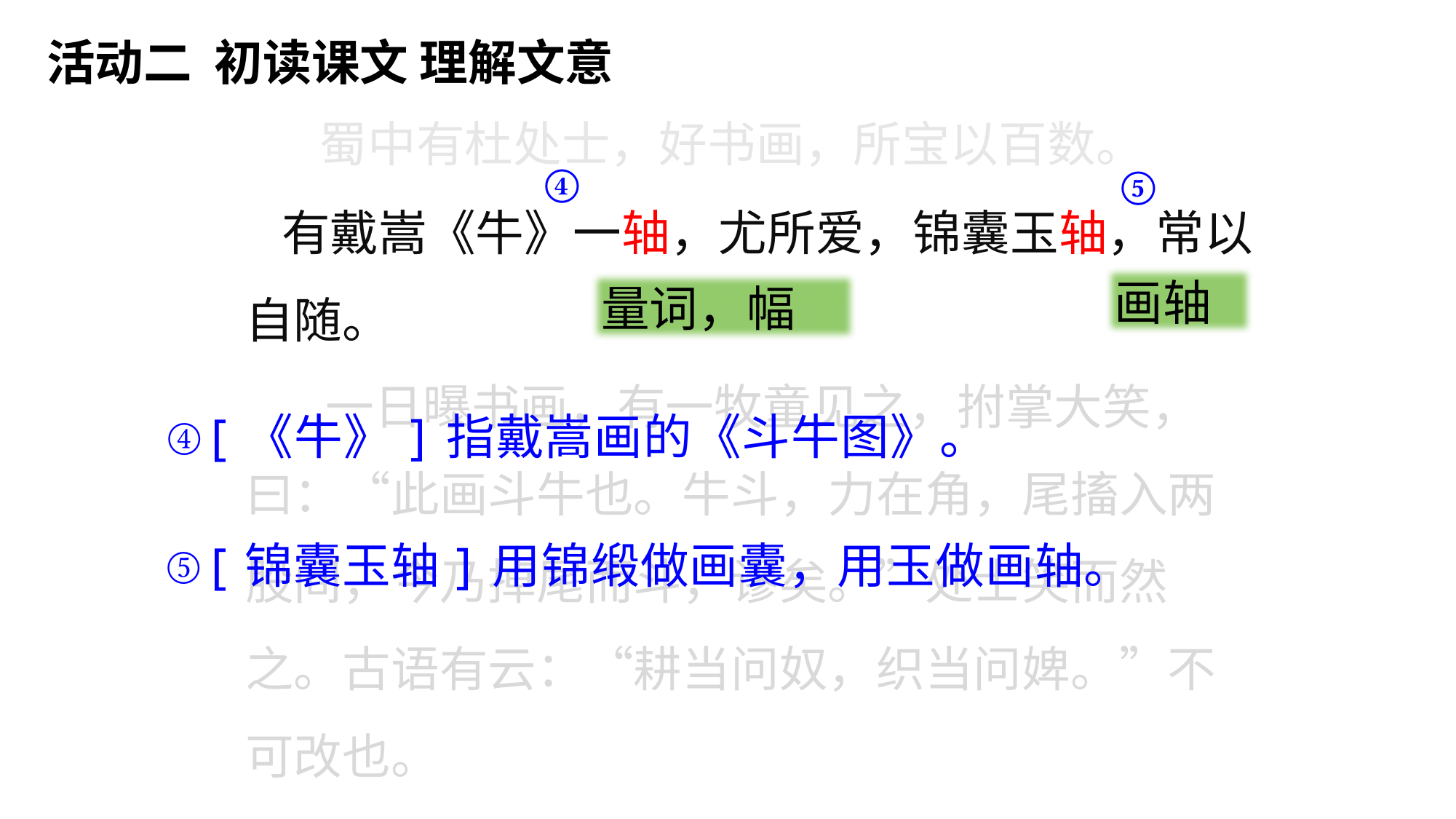

活动二  初读课文 理解文意
  蜀中有杜处士，好书画，所宝以百数。
有戴嵩《牛》一轴，尤所爱，锦囊玉轴，常以自随。
   一日曝书画，有一牧童见之，拊掌大笑，曰：“此画斗牛也。牛斗，力在角，尾搐入两股间，今乃掉尾而斗，谬矣。”处士笑而然之。古语有云：“耕当问奴，织当问婢。”不可改也。
④
⑤
画轴
量词，幅
④[《牛》]指戴嵩画的《斗牛图》。
⑤[锦囊玉轴]用锦缎做画囊，用玉做画轴。